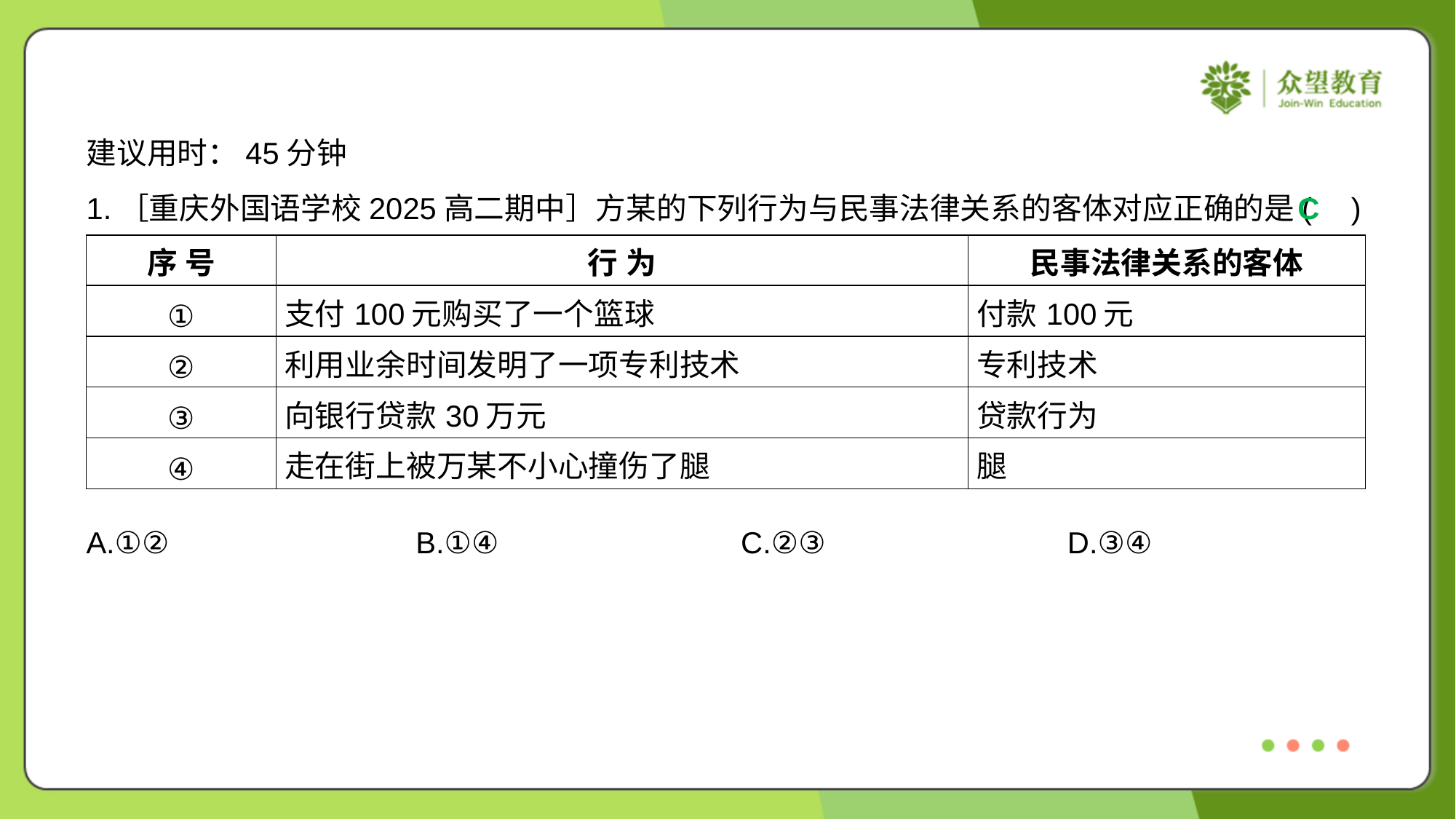

建议用时：45分钟
1.［重庆外国语学校2025高二期中］方某的下列行为与民事法律关系的客体对应正确的是(     )
C
| 序 号 | 行 为 | 民事法律关系的客体 |
| --- | --- | --- |
| ① | 支付100元购买了一个篮球 | 付款100元 |
| ② | 利用业余时间发明了一项专利技术 | 专利技术 |
| ③ | 向银行贷款30万元 | 贷款行为 |
| ④ | 走在街上被万某不小心撞伤了腿 | 腿 |
A.①②	B.①④	C.②③	D.③④